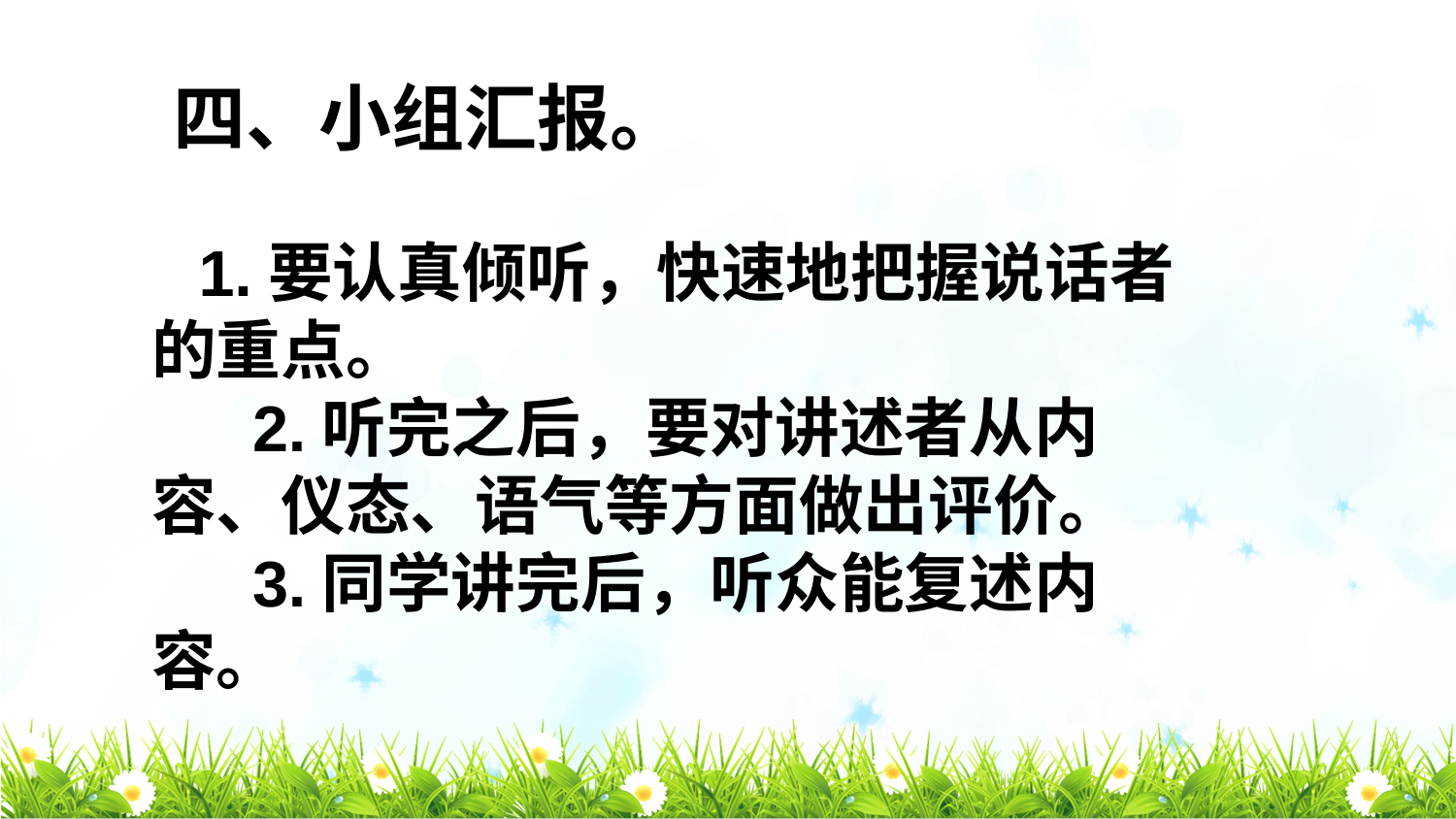

四、小组汇报。
1.要认真倾听，快速地把握说话者的重点。
   2.听完之后，要对讲述者从内容、仪态、语气等方面做出评价。
   3.同学讲完后，听众能复述内容。